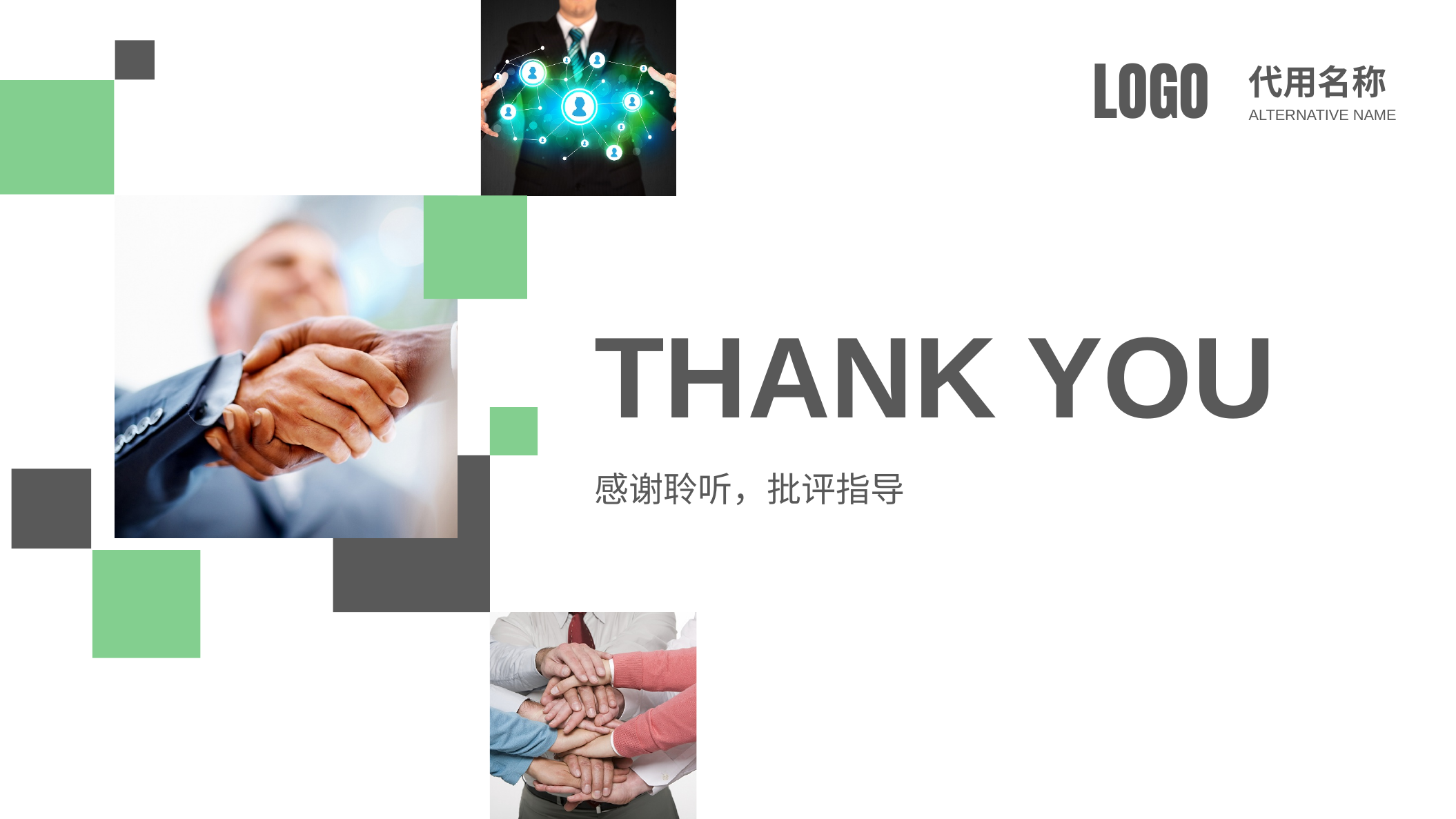

LOGO
代用名称
ALTERNATIVE NAME

THANK YOU

感谢聆听，批评指导